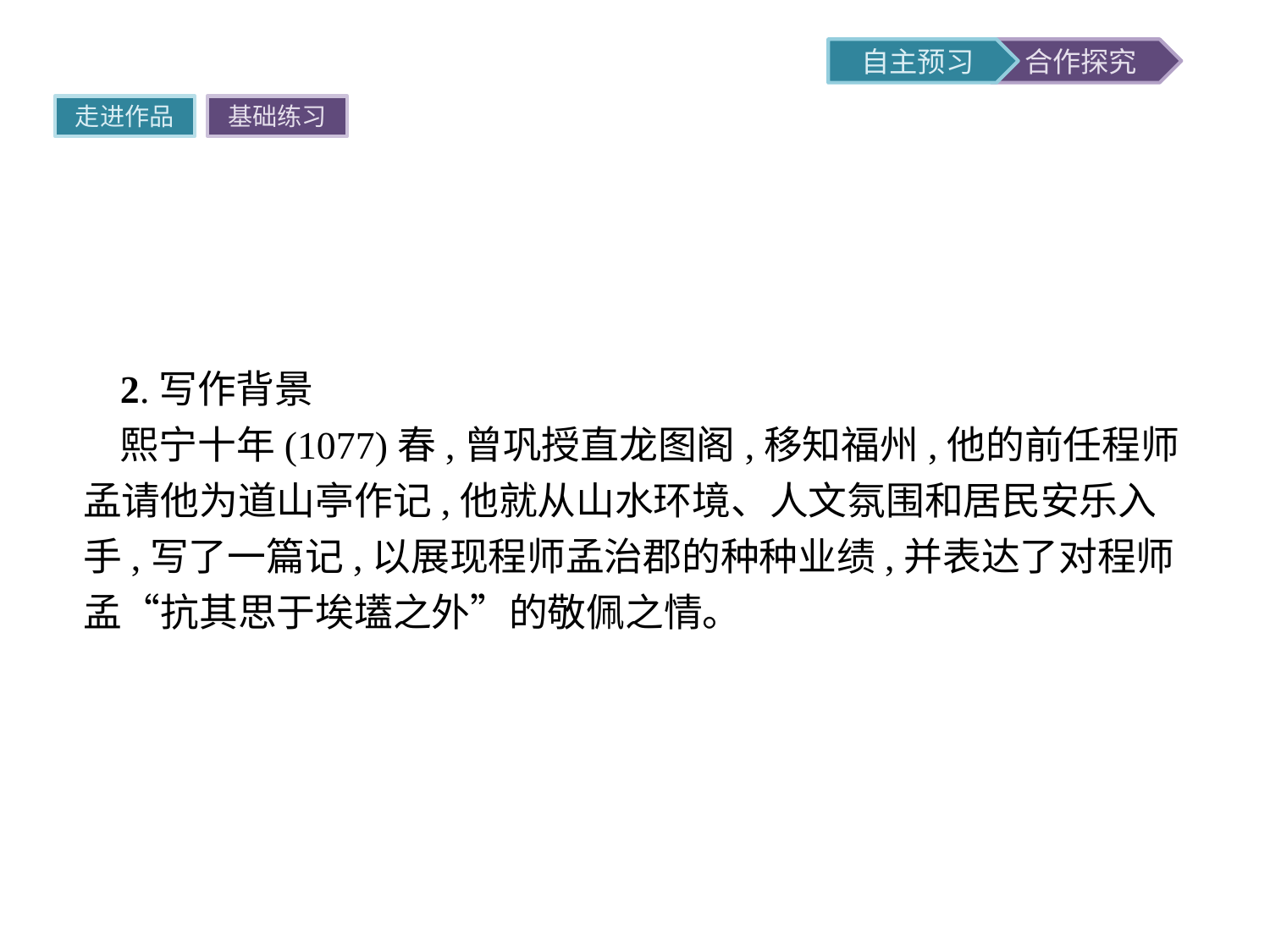

走进作品
基础练习
2.写作背景
熙宁十年(1077)春,曾巩授直龙图阁,移知福州,他的前任程师孟请他为道山亭作记,他就从山水环境、人文氛围和居民安乐入手,写了一篇记,以展现程师孟治郡的种种业绩,并表达了对程师孟“抗其思于埃壒之外”的敬佩之情。